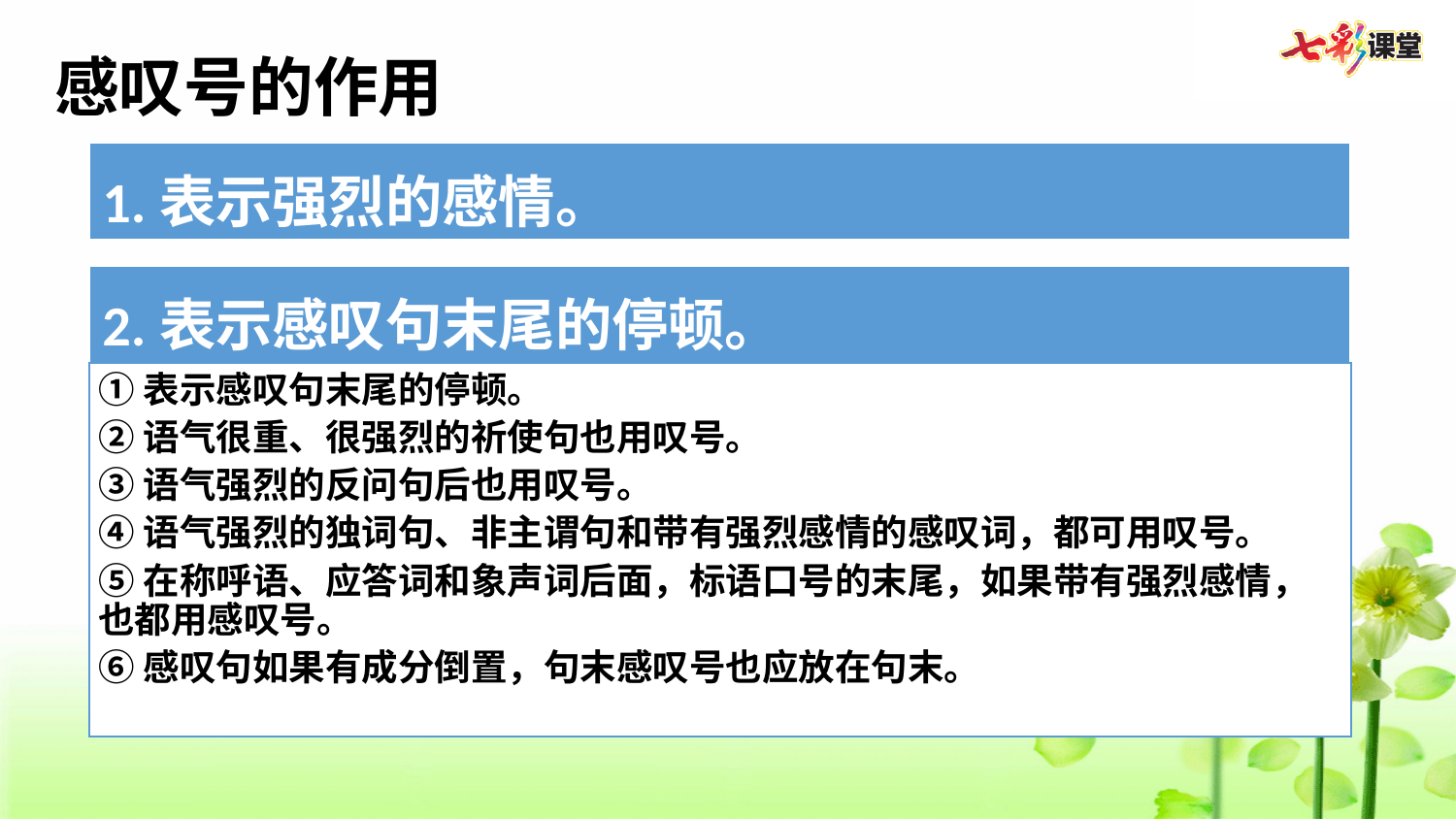

感叹号的作用
1.表示强烈的感情。
2.表示感叹句末尾的停顿。
①表示感叹句末尾的停顿。
②语气很重、很强烈的祈使句也用叹号。
③语气强烈的反问句后也用叹号。
④语气强烈的独词句、非主谓句和带有强烈感情的感叹词，都可用叹号。
⑤在称呼语、应答词和象声词后面，标语口号的末尾，如果带有强烈感情，也都用感叹号。
⑥感叹句如果有成分倒置，句末感叹号也应放在句末。